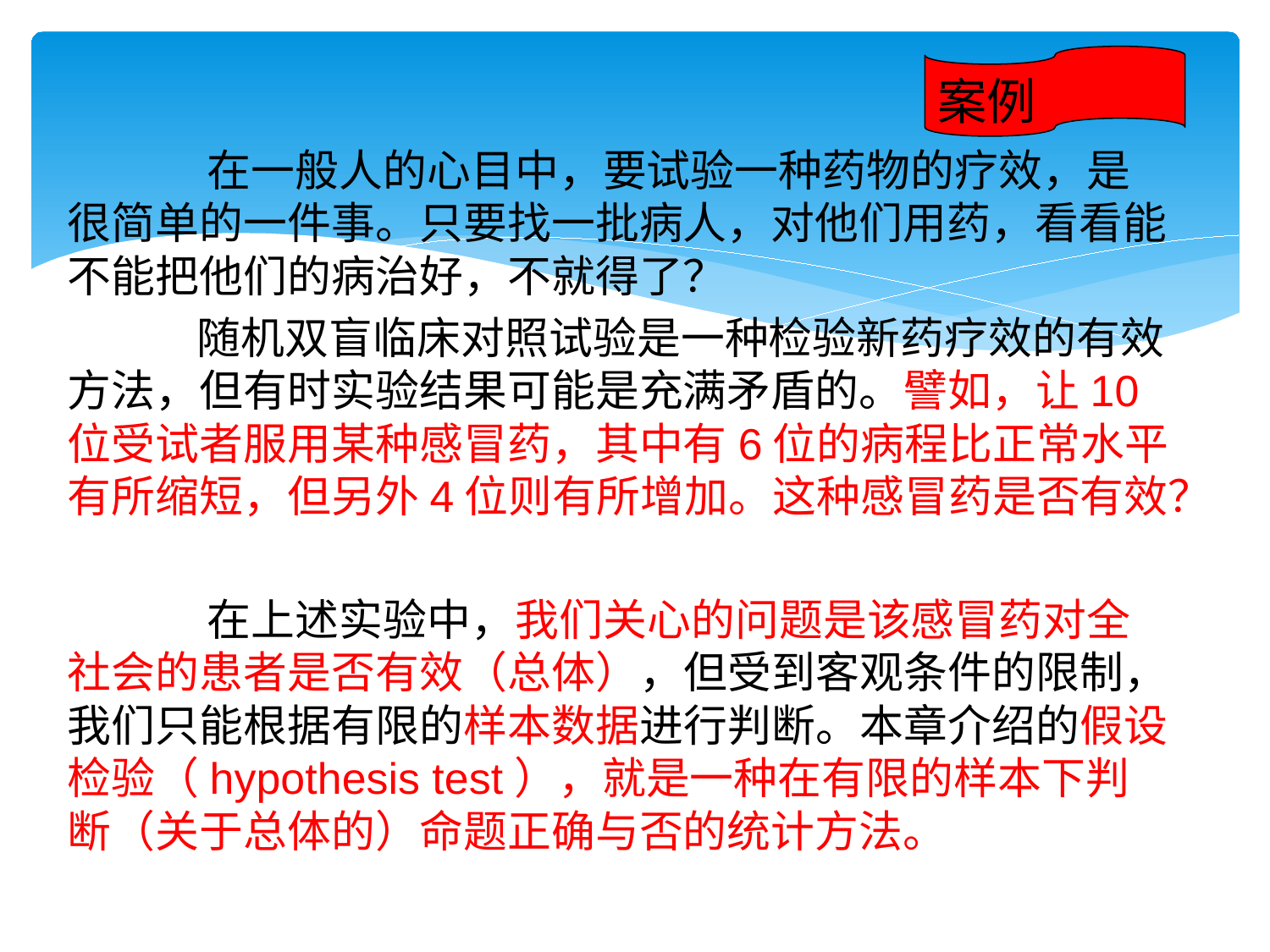

案例
             在一般人的心目中，要试验一种药物的疗效，是很简单的一件事。只要找一批病人，对他们用药，看看能不能把他们的病治好，不就得了？
            随机双盲临床对照试验是一种检验新药疗效的有效方法，但有时实验结果可能是充满矛盾的。譬如，让10位受试者服用某种感冒药，其中有6位的病程比正常水平有所缩短，但另外4位则有所增加。这种感冒药是否有效？

             在上述实验中，我们关心的问题是该感冒药对全社会的患者是否有效（总体），但受到客观条件的限制，我们只能根据有限的样本数据进行判断。本章介绍的假设检验（hypothesis test），就是一种在有限的样本下判断（关于总体的）命题正确与否的统计方法。